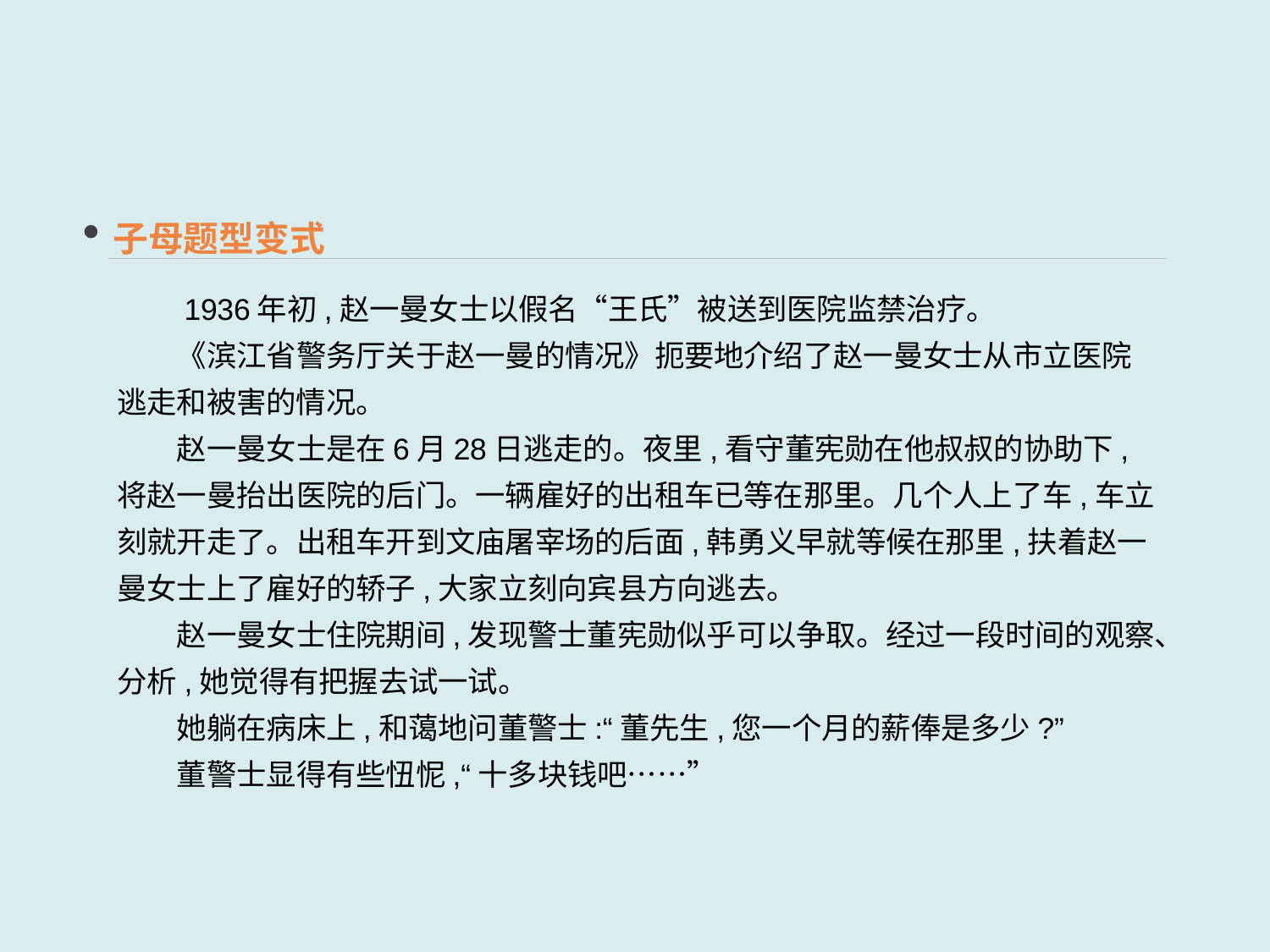

子母题型变式

　　1936年初,赵一曼女士以假名“王氏”被送到医院监禁治疗。
　　《滨江省警务厅关于赵一曼的情况》扼要地介绍了赵一曼女士从市立医院逃走和被害的情况。
　　赵一曼女士是在6月28日逃走的。夜里,看守董宪勋在他叔叔的协助下,将赵一曼抬出医院的后门。一辆雇好的出租车已等在那里。几个人上了车,车立刻就开走了。出租车开到文庙屠宰场的后面,韩勇义早就等候在那里,扶着赵一曼女士上了雇好的轿子,大家立刻向宾县方向逃去。
　　赵一曼女士住院期间,发现警士董宪勋似乎可以争取。经过一段时间的观察、分析,她觉得有把握去试一试。
　　她躺在病床上,和蔼地问董警士:“董先生,您一个月的薪俸是多少?”
　　董警士显得有些忸怩,“十多块钱吧……”